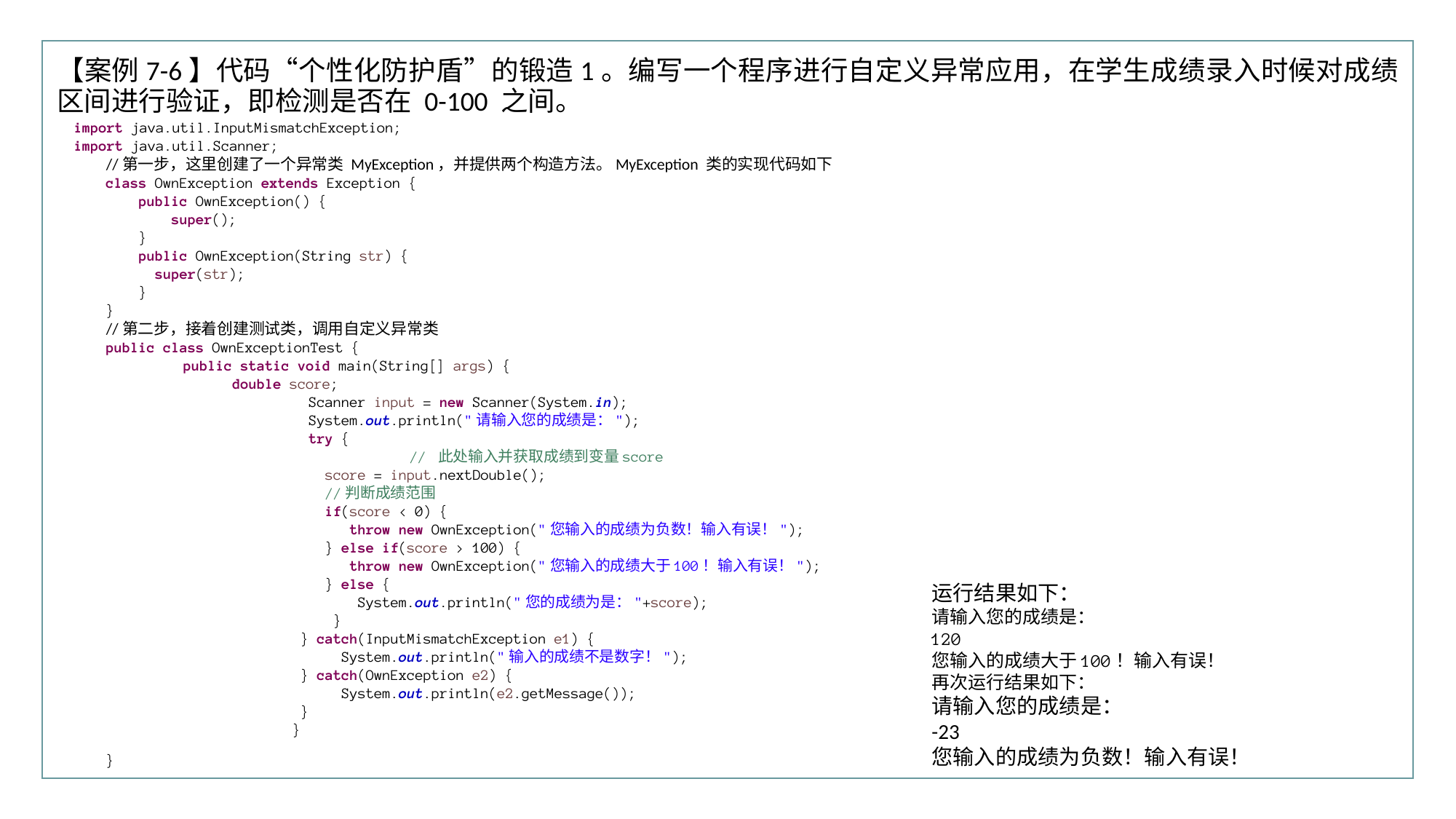

行业PPT模板http://www.XX.com/hangye/

【案例7-6】代码“个性化防护盾”的锻造1。编写一个程序进行自定义异常应用，在学生成绩录入时候对成绩区间进行验证，即检测是否在 0-100 之间。
import java.util.InputMismatchException;
import java.util.Scanner;
//第一步，这里创建了一个异常类 MyException，并提供两个构造方法。MyException 类的实现代码如下
class OwnException extends Exception {
    public OwnException() {
        super();
    }
    public OwnException(String str) {
      super(str);
    }
}
//第二步，接着创建测试类，调用自定义异常类
public class OwnExceptionTest {
	public static void main(String[] args) {
	      double score;
		  Scanner input = new Scanner(System.in);
		  System.out.println("请输入您的成绩是：");
		  try {
			 // 此处输入并获取成绩到变量score
		    score = input.nextDouble();
		    //判断成绩范围
		    if(score < 0) {
		       throw new OwnException("您输入的成绩为负数！输入有误！");
		    } else if(score > 100) {
		       throw new OwnException("您输入的成绩大于100！输入有误！");
		    } else {
		        System.out.println("您的成绩为是："+score);
		     }
		 } catch(InputMismatchException e1) {
		      System.out.println("输入的成绩不是数字！");
		 } catch(OwnException e2) {
		      System.out.println(e2.getMessage());
		 }
		}
}
运行结果如下：
请输入您的成绩是：
120
您输入的成绩大于100！输入有误！
再次运行结果如下：
请输入您的成绩是：
-23
您输入的成绩为负数！输入有误！